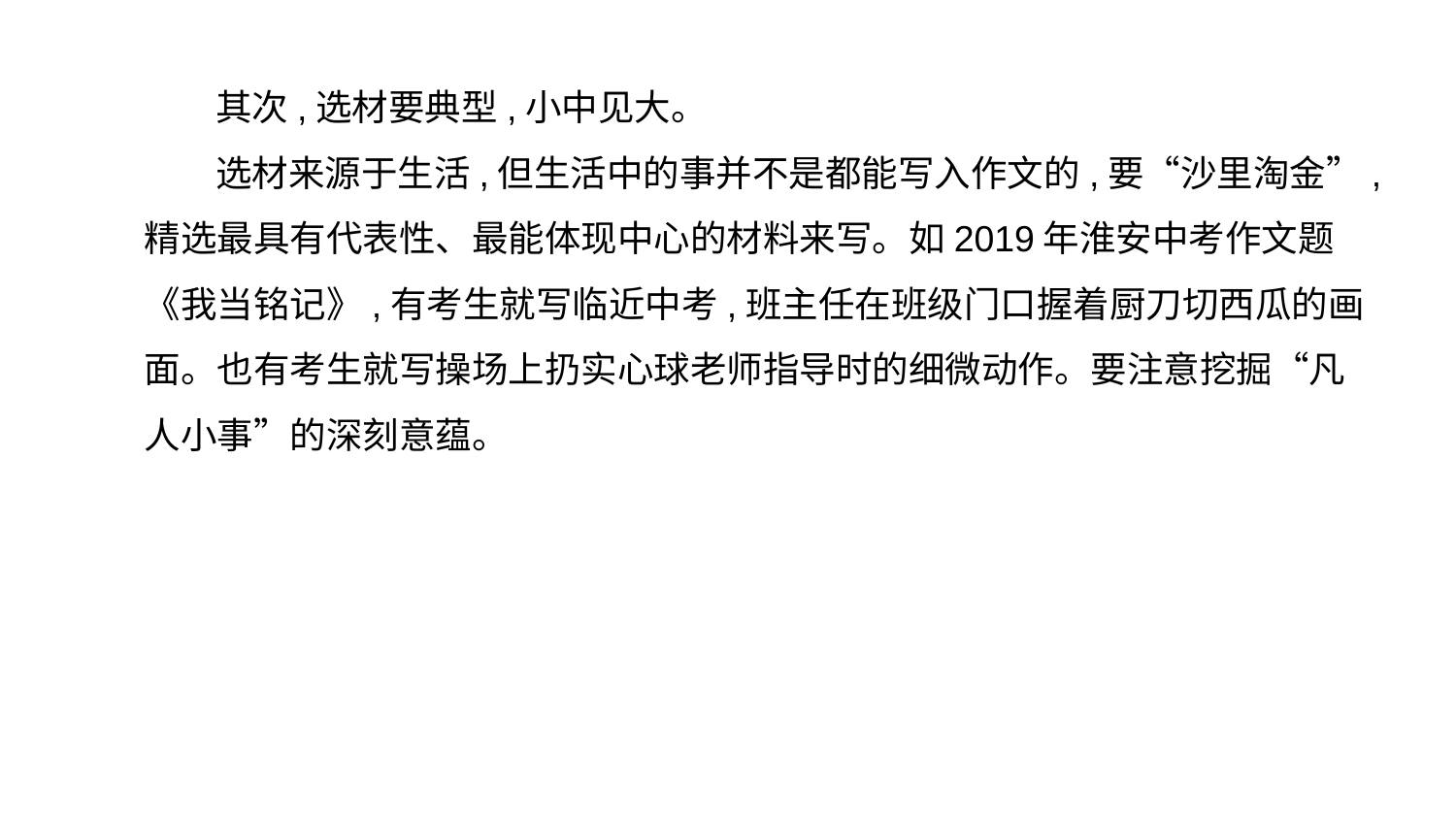

其次,选材要典型,小中见大。
选材来源于生活,但生活中的事并不是都能写入作文的,要“沙里淘金”,精选最具有代表性、最能体现中心的材料来写。如2019年淮安中考作文题《我当铭记》,有考生就写临近中考,班主任在班级门口握着厨刀切西瓜的画面。也有考生就写操场上扔实心球老师指导时的细微动作。要注意挖掘“凡人小事”的深刻意蕴。